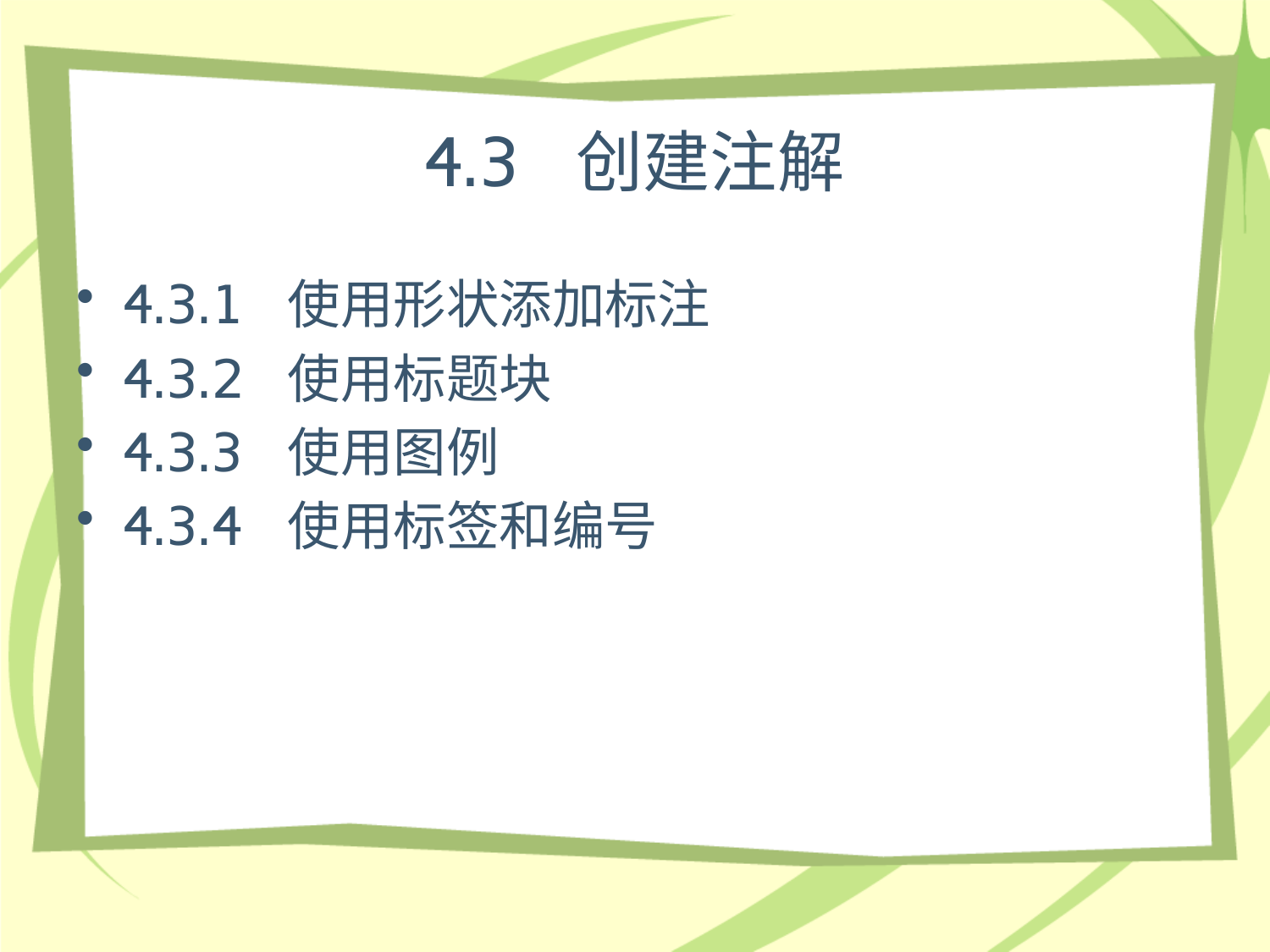

# 4.3  创建注解
4.3.1  使用形状添加标注
4.3.2  使用标题块
4.3.3  使用图例
4.3.4  使用标签和编号